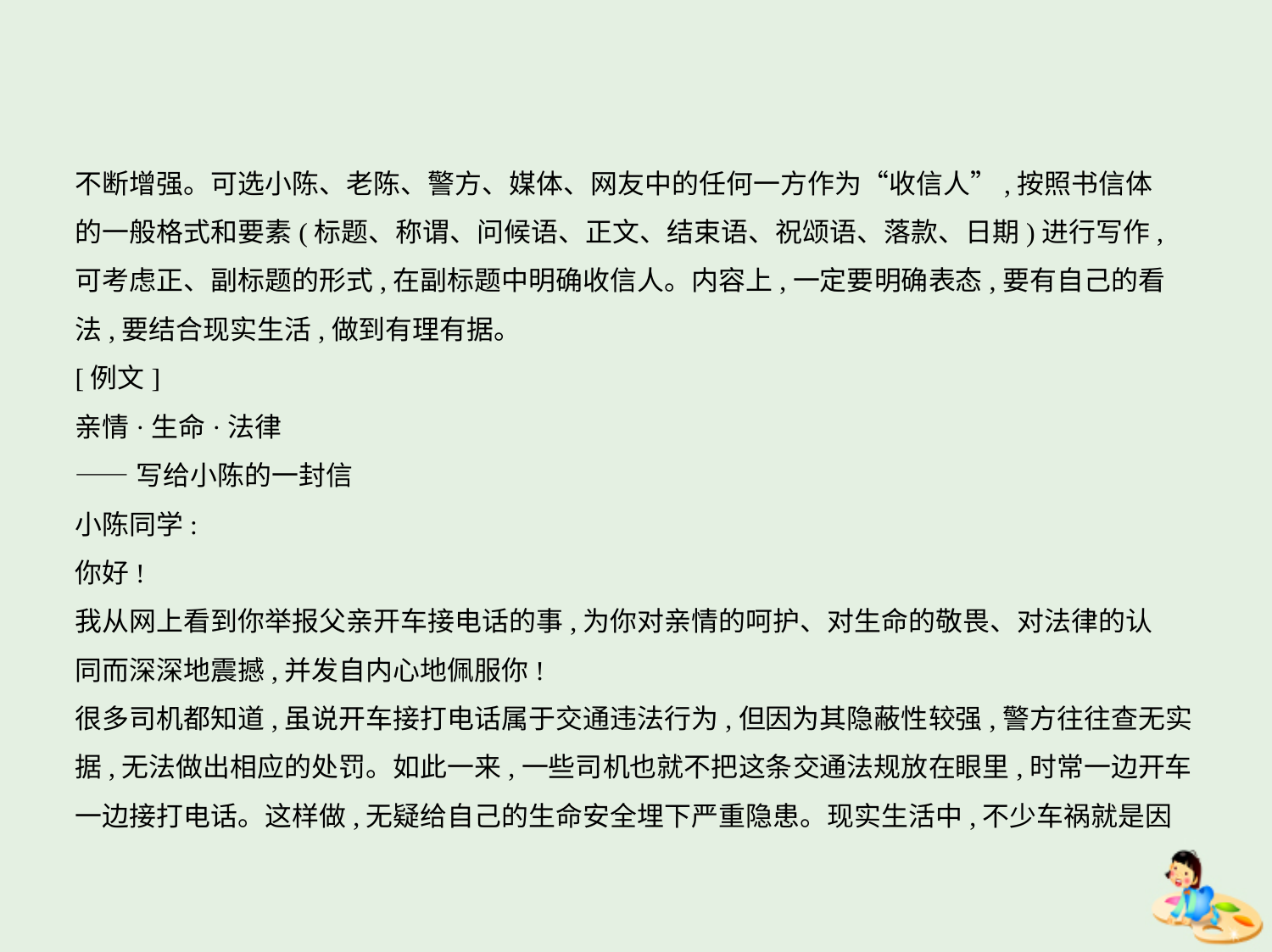

不断增强。可选小陈、老陈、警方、媒体、网友中的任何一方作为“收信人”,按照书信体
的一般格式和要素(标题、称谓、问候语、正文、结束语、祝颂语、落款、日期)进行写作,
可考虑正、副标题的形式,在副标题中明确收信人。内容上,一定要明确表态,要有自己的看
法,要结合现实生活,做到有理有据。
[例文]
亲情·生命·法律
——写给小陈的一封信
小陈同学:
你好!
我从网上看到你举报父亲开车接电话的事,为你对亲情的呵护、对生命的敬畏、对法律的认
同而深深地震撼,并发自内心地佩服你!
很多司机都知道,虽说开车接打电话属于交通违法行为,但因为其隐蔽性较强,警方往往查无实
据,无法做出相应的处罚。如此一来,一些司机也就不把这条交通法规放在眼里,时常一边开车
一边接打电话。这样做,无疑给自己的生命安全埋下严重隐患。现实生活中,不少车祸就是因